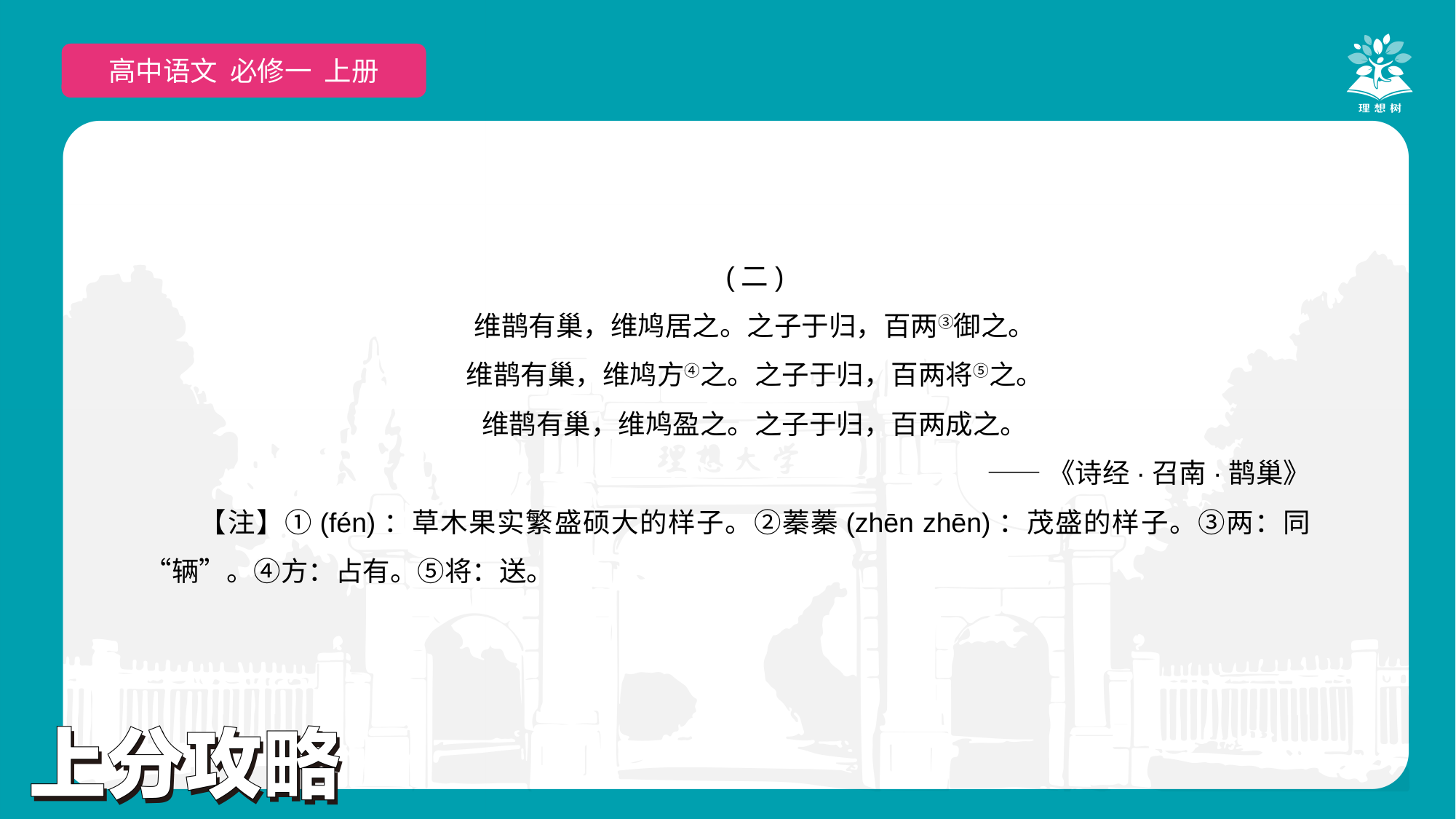

高中语文  选择性必修上
高中语文  必修一  上册

(二)
维鹊有巢，维鸠居之。之子于归，百两③御之。
维鹊有巢，维鸠方④之。之子于归，百两将⑤之。
维鹊有巢，维鸠盈之。之子于归，百两成之。
——《诗经·召南·鹊巢》
【注】①(fén)：草木果实繁盛硕大的样子。②蓁蓁(zhēn zhēn)：茂盛的样子。③两：同“辆”。④方：占有。⑤将：送。